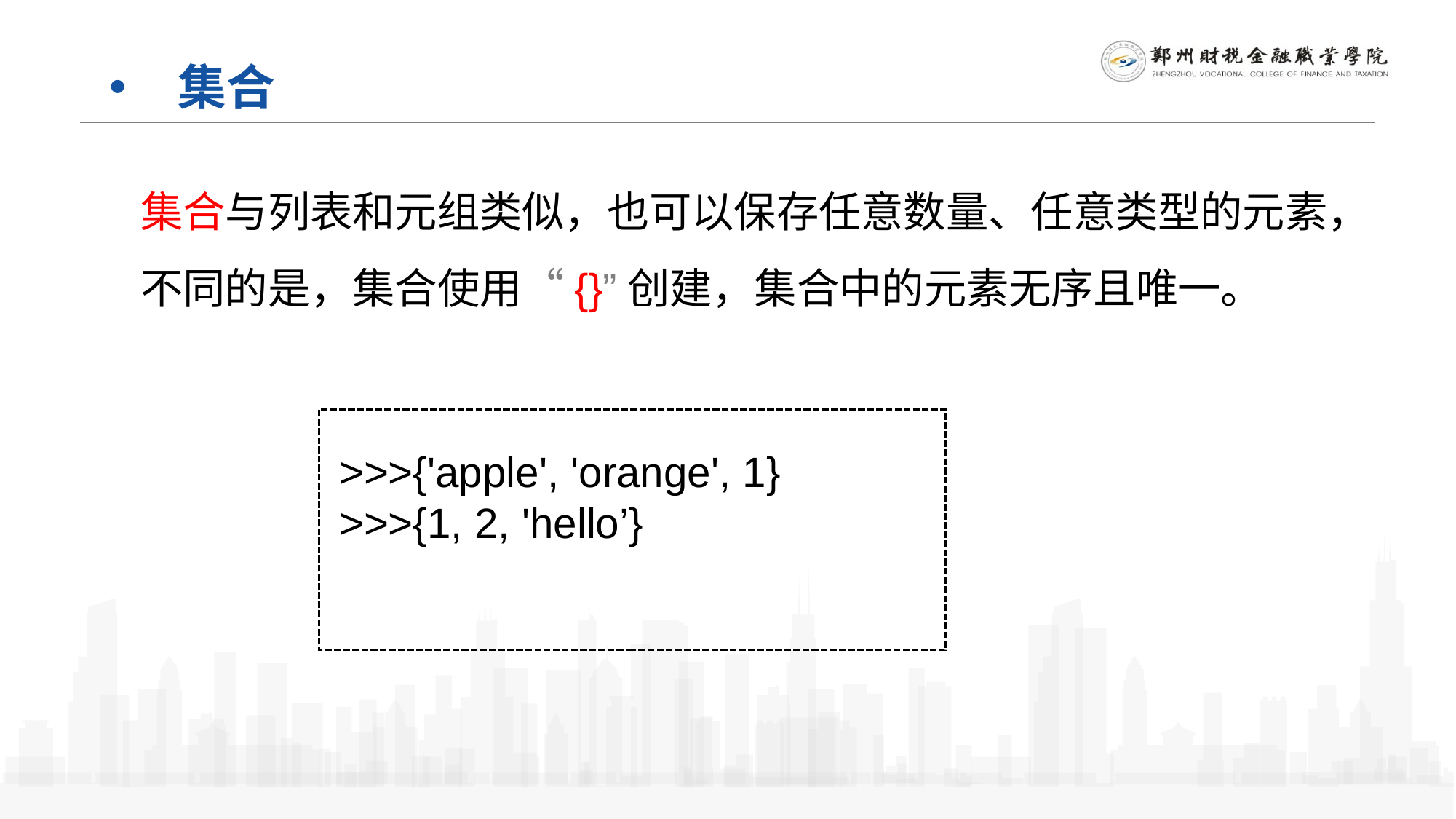

集合
集合与列表和元组类似，也可以保存任意数量、任意类型的元素，不同的是，集合使用“{}”创建，集合中的元素无序且唯一。

>>>{'apple', 'orange', 1}
>>>{1, 2, 'hello’}